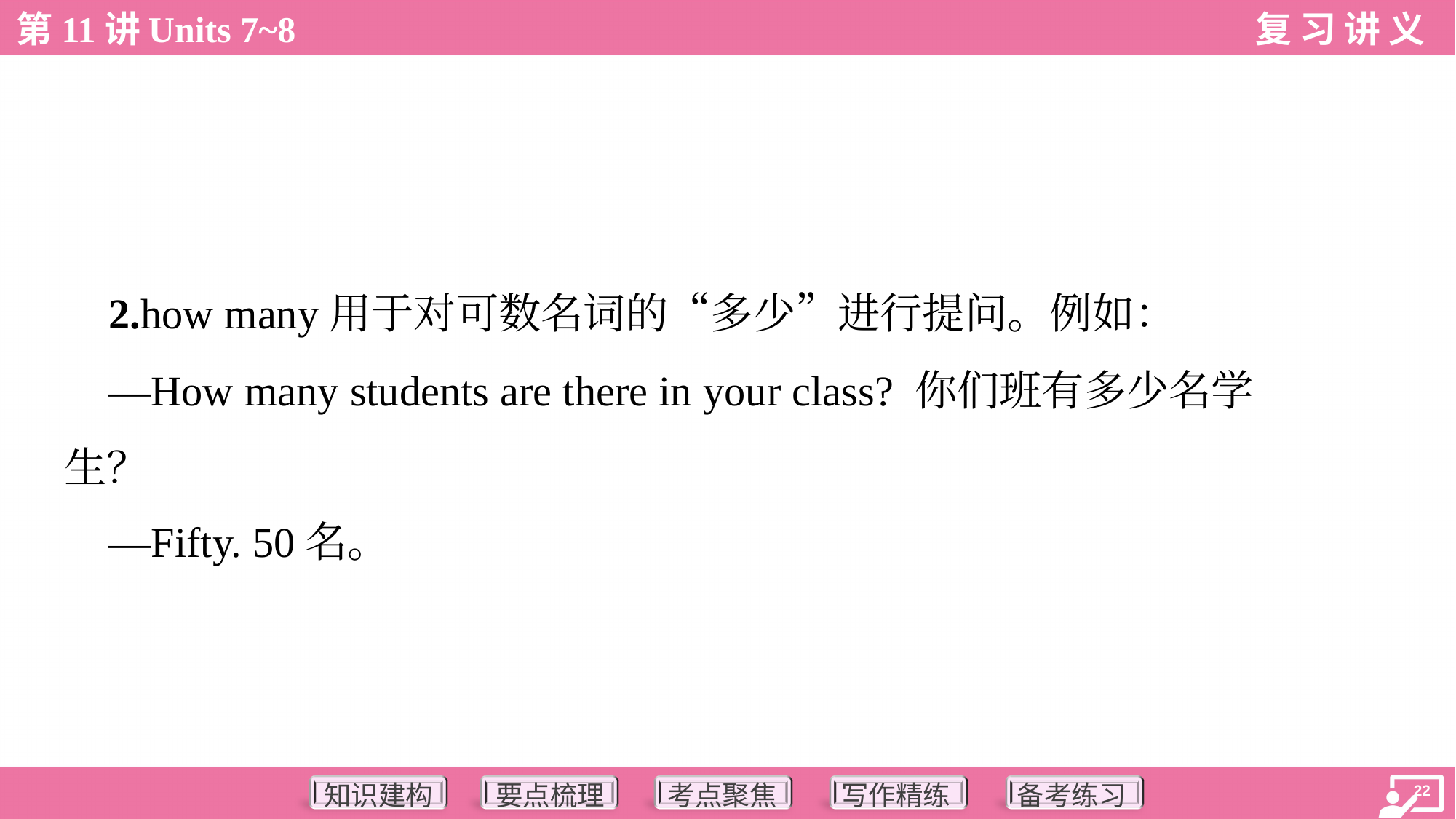

2.how many用于对可数名词的“多少”进行提问。例如：
    —How many students are there in your class? 你们班有多少名学
生？
    —Fifty. 50名。